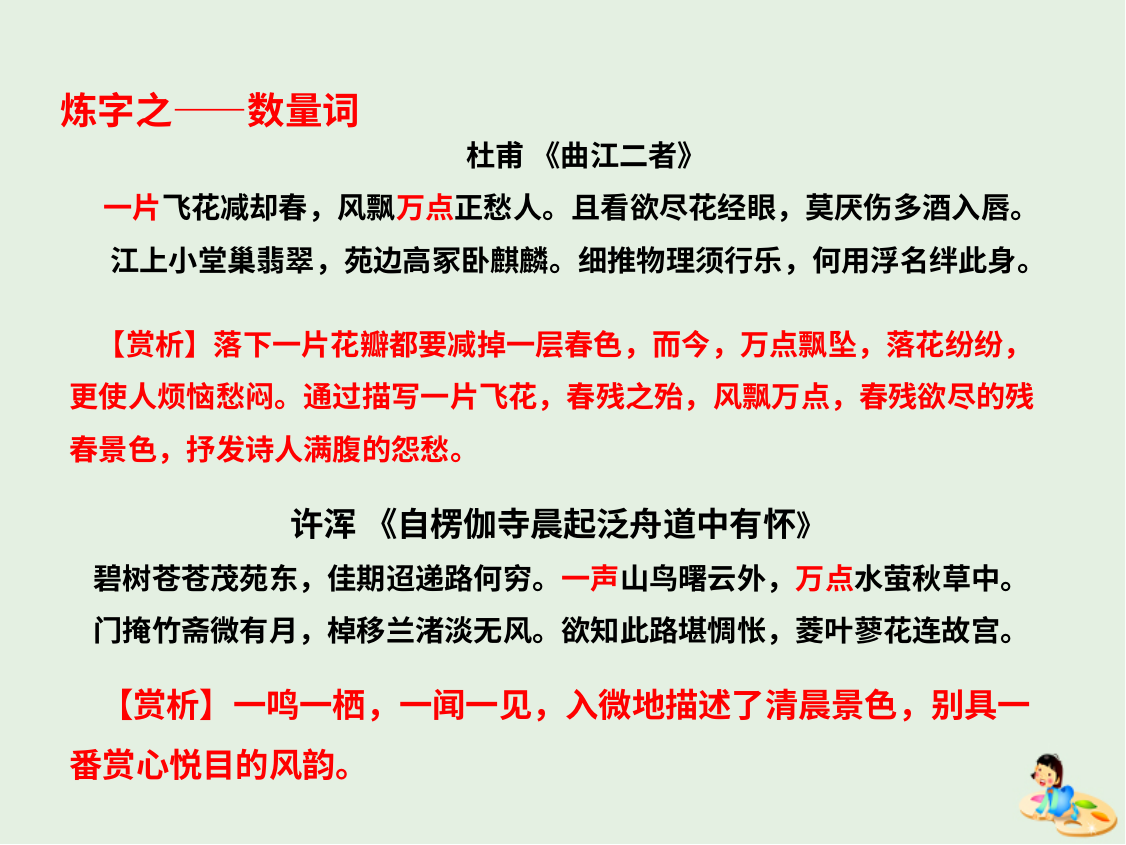

炼字之——数量词
杜甫 《曲江二者》
    一片飞花减却春，风飘万点正愁人。且看欲尽花经眼，莫厌伤多酒入唇。
     江上小堂巢翡翠，苑边高冢卧麒麟。细推物理须行乐，何用浮名绊此身。
   【赏析】落下一片花瓣都要减掉一层春色，而今，万点飘坠，落花纷纷，更使人烦恼愁闷。通过描写一片飞花，春残之殆，风飘万点，春残欲尽的残春景色，抒发诗人满腹的怨愁。
许浑 《自楞伽寺晨起泛舟道中有怀》
     碧树苍苍茂苑东，佳期迢递路何穷。一声山鸟曙云外，万点水萤秋草中。
     门掩竹斋微有月，棹移兰渚淡无风。欲知此路堪惆怅，菱叶蓼花连故宫。
   【赏析】一鸣一栖，一闻一见，入微地描述了清晨景色，别具一番赏心悦目的风韵。